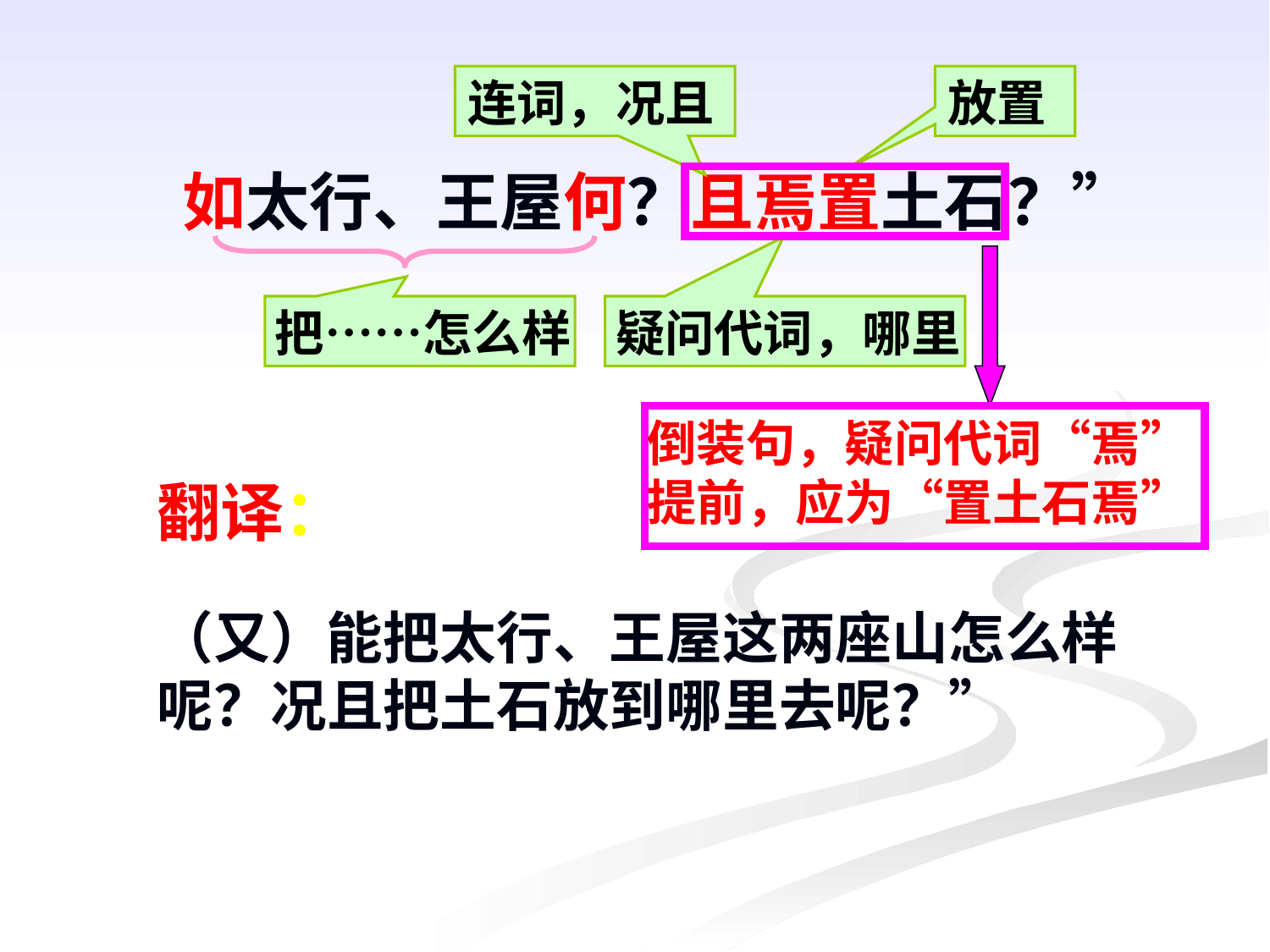

连词，况且

放置
如太行、王屋何？且焉置土石？”

把……怎么样

疑问代词，哪里

倒装句，疑问代词“焉”提前，应为“置土石焉”

翻译：
（又）能把太行、王屋这两座山怎么样呢？况且把土石放到哪里去呢？”